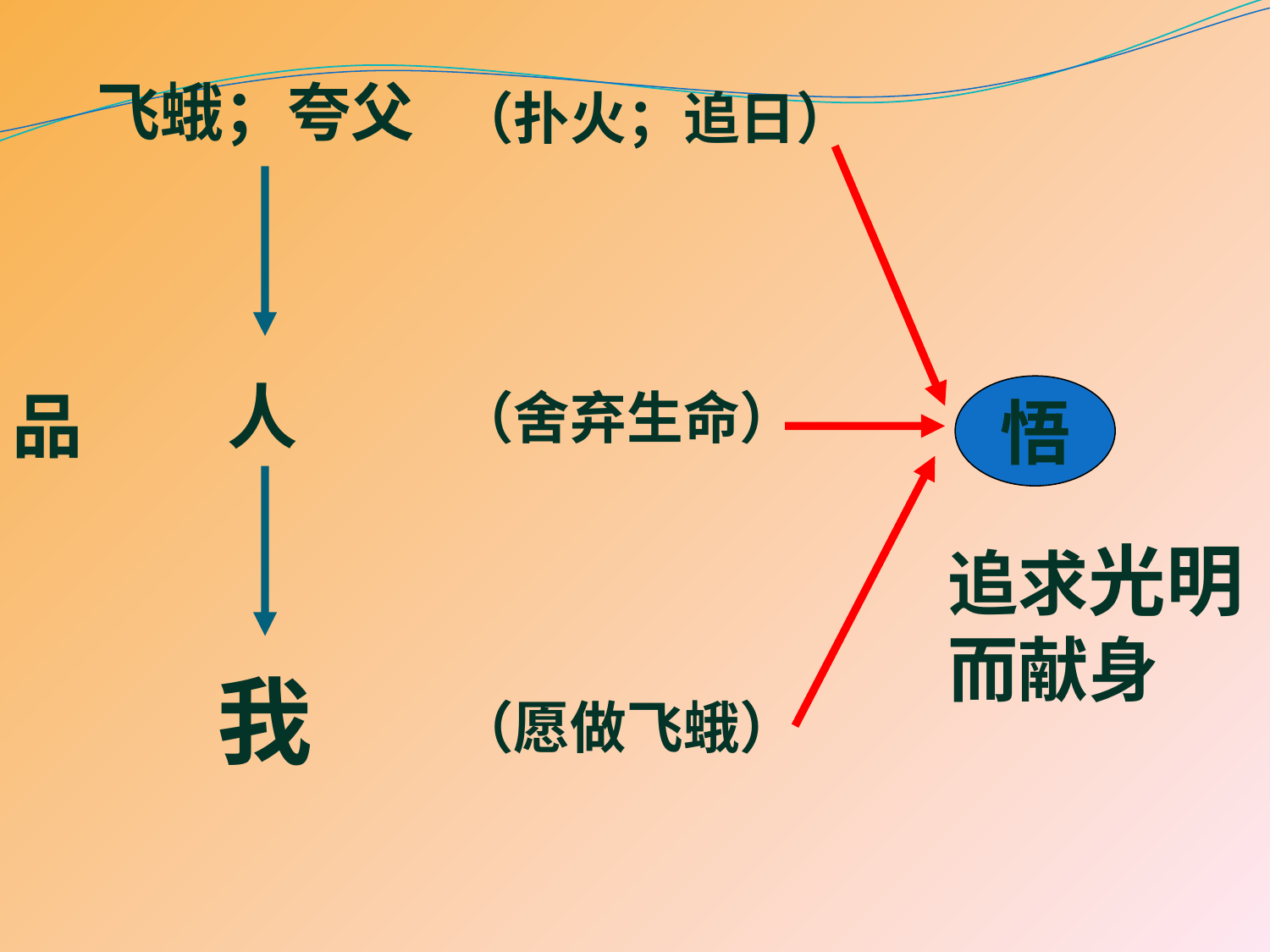

飞蛾；夸父
（扑火；追日）

人
品
（舍弃生命）
悟

追求光明而献身
我
（愿做飞蛾）